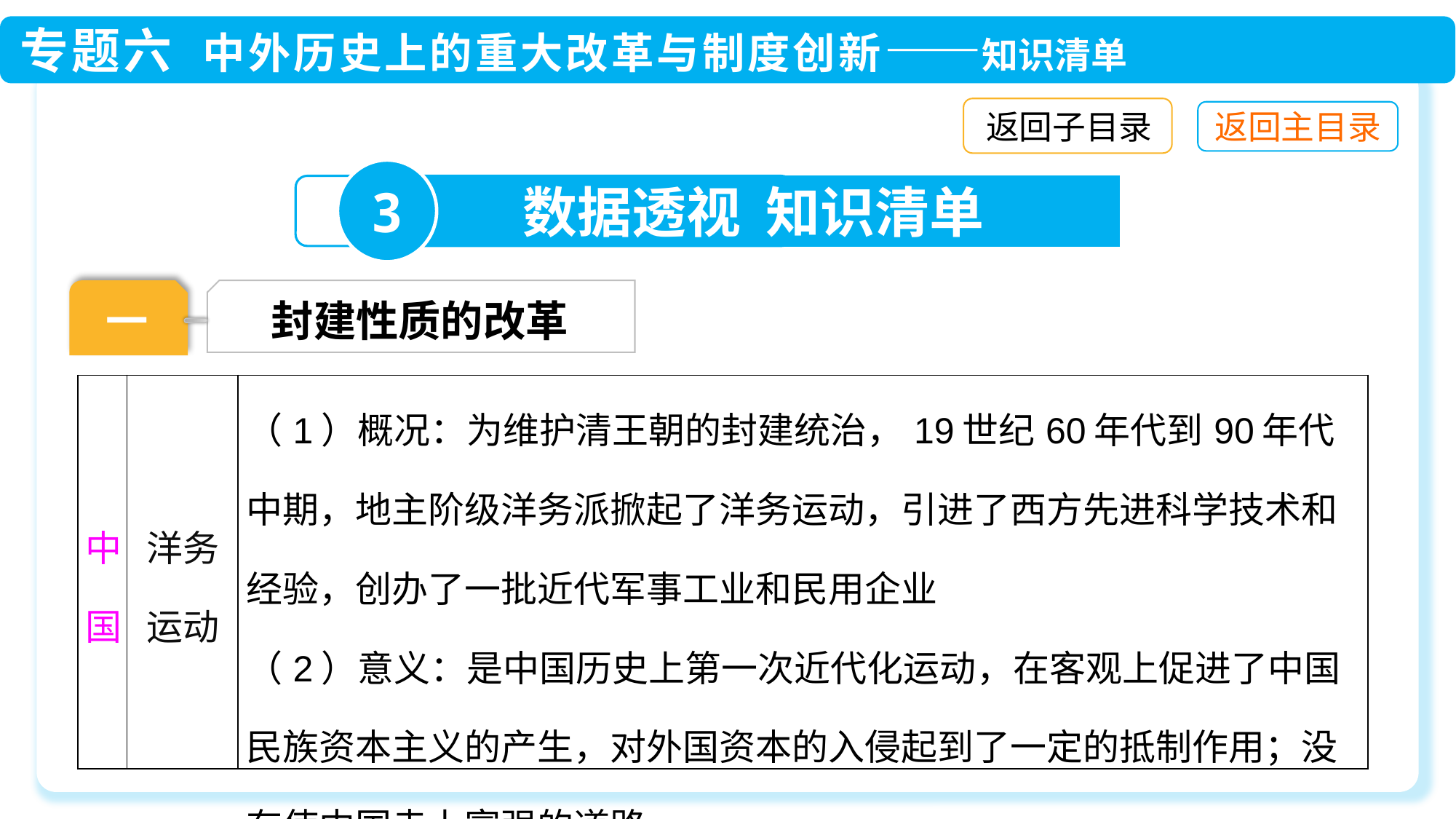

返回子目录
3

数据透视  知识清单
一
封建性质的改革

| 中国 | 洋务运动 | （1）概况：为维护清王朝的封建统治，19世纪60年代到90年代中期，地主阶级洋务派掀起了洋务运动，引进了西方先进科学技术和经验，创办了一批近代军事工业和民用企业 （2）意义：是中国历史上第一次近代化运动，在客观上促进了中国民族资本主义的产生，对外国资本的入侵起到了一定的抵制作用；没有使中国走上富强的道路 |
| --- | --- | --- |